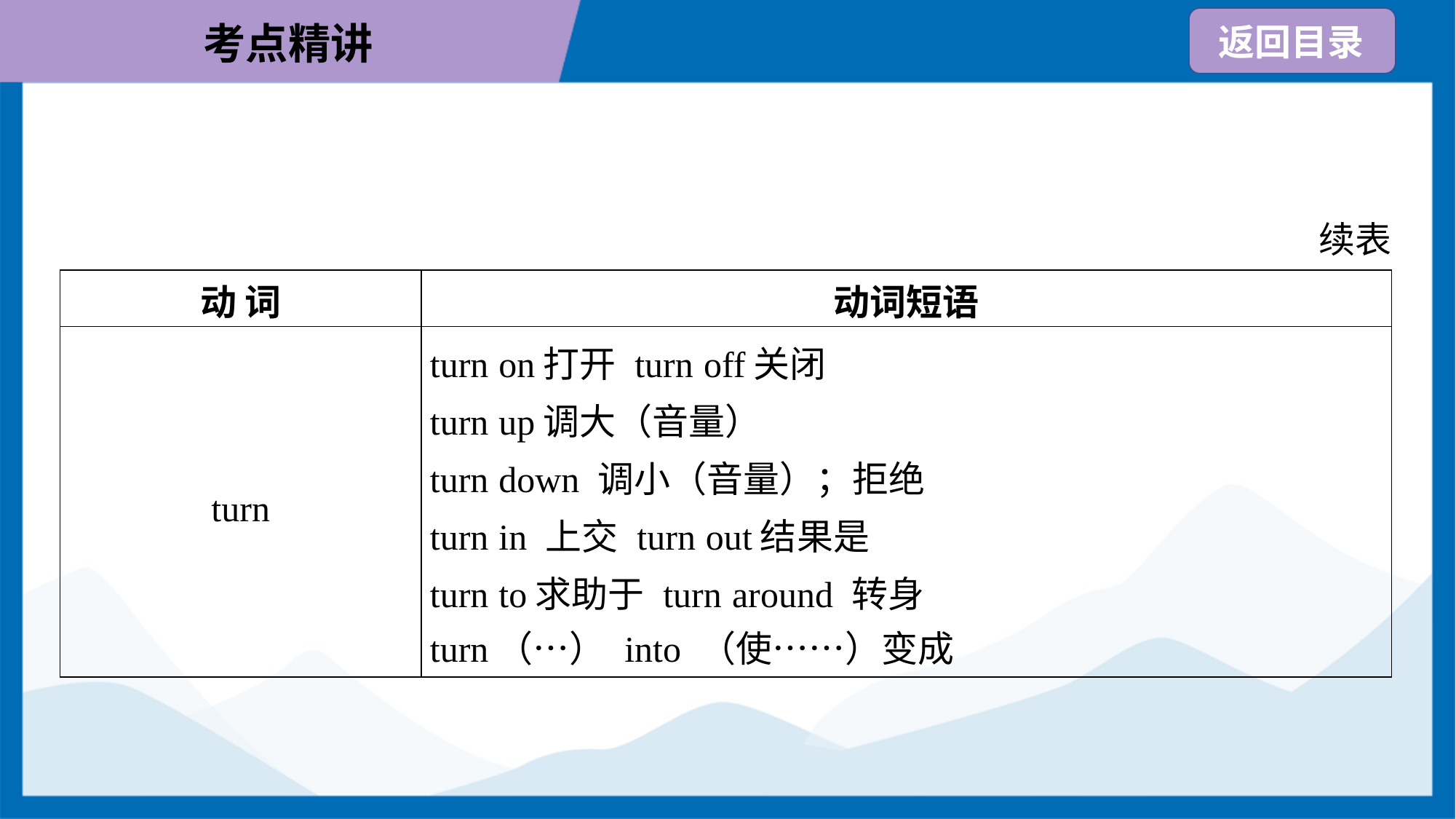

续表
| 动 词 | 动词短语 |
| --- | --- |
| turn | turn on打开 turn off关闭 turn up调大（音量） turn down 调小（音量）；拒绝 turn in 上交 turn out结果是 turn to求助于 turn around 转身 turn（…） into （使……）变成 |